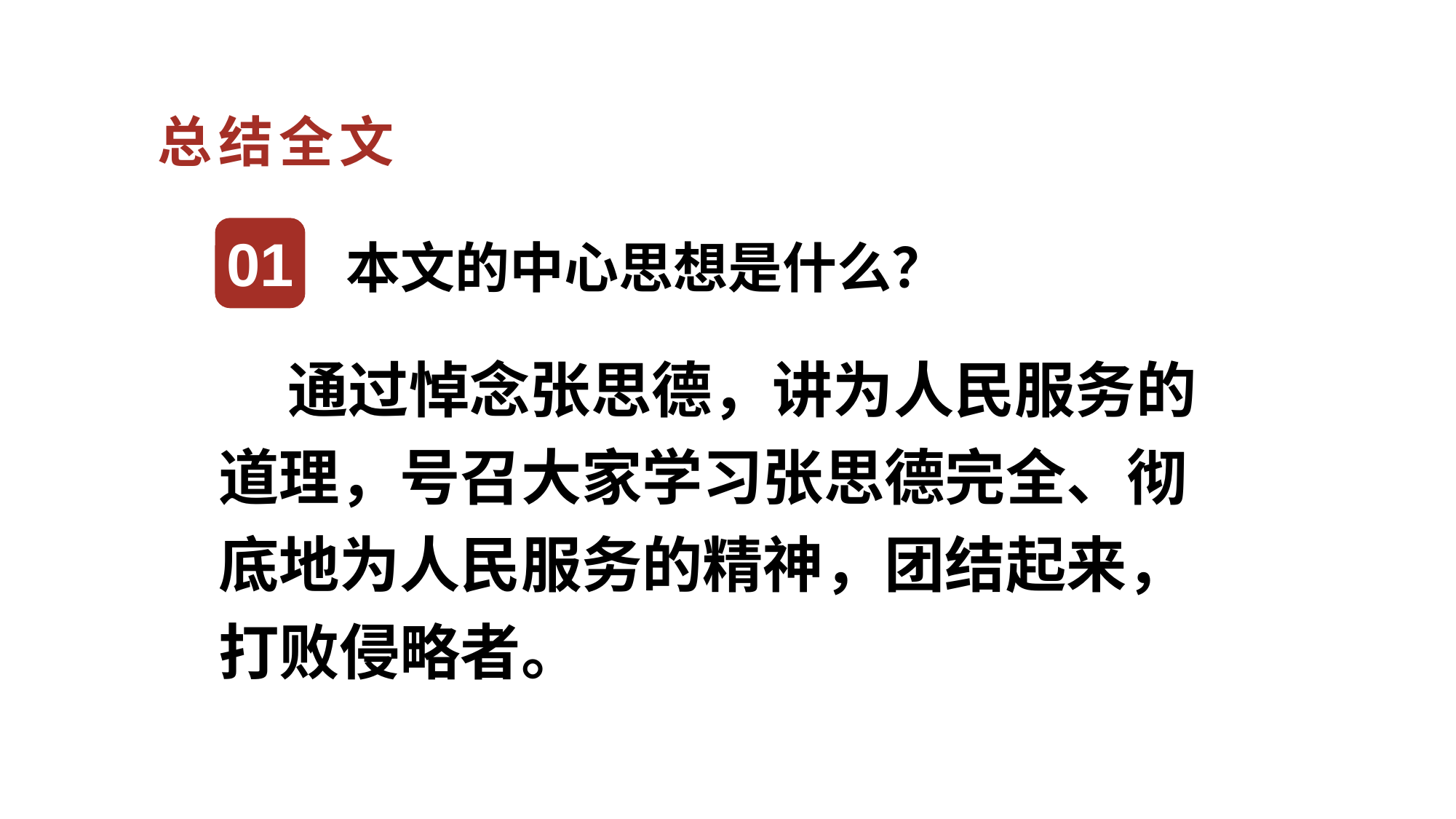

总结全文

01
本文的中心思想是什么？
    通过悼念张思德，讲为人民服务的道理，号召大家学习张思德完全、彻底地为人民服务的精神，团结起来，打败侵略者。